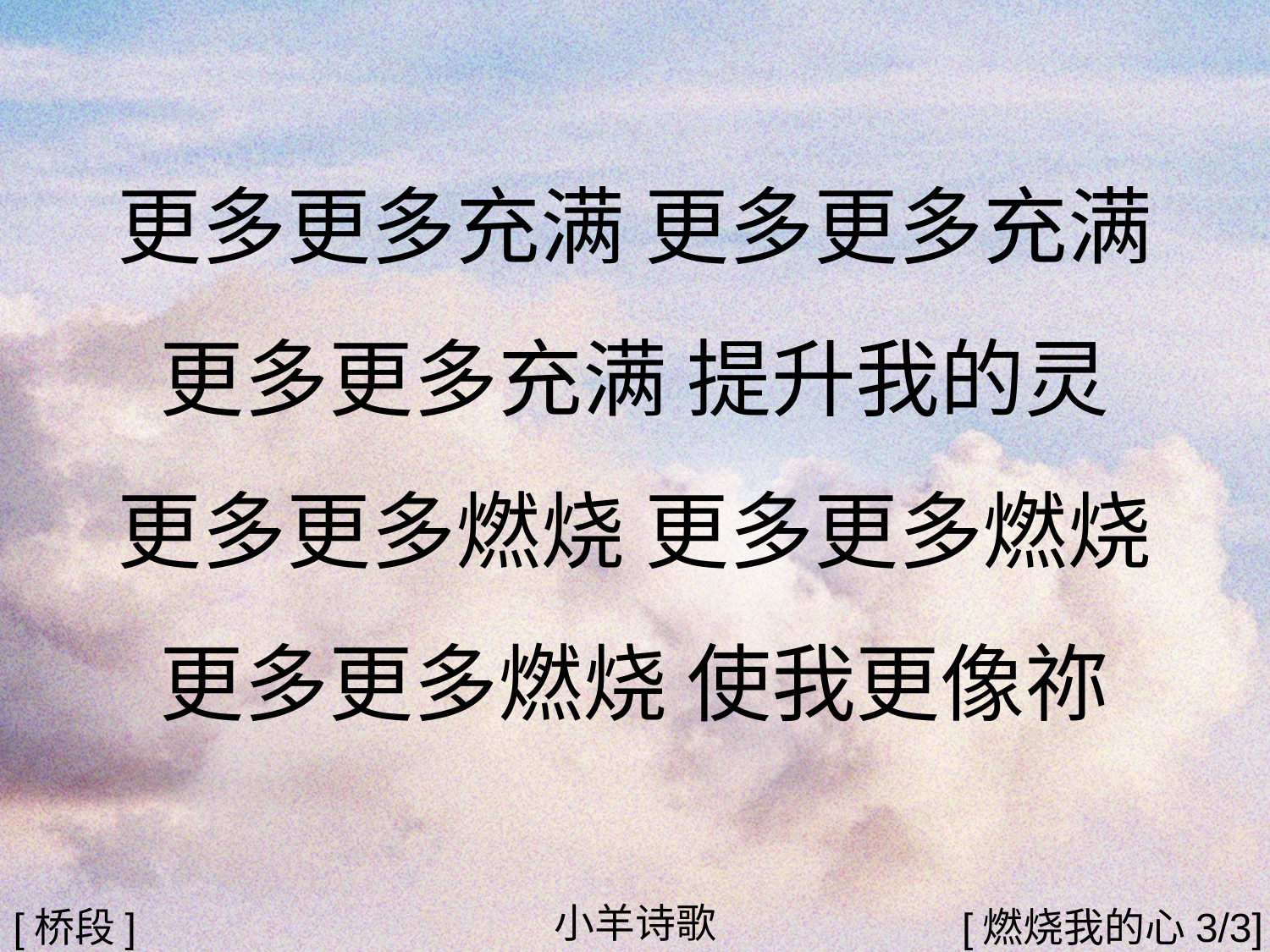

更多更多充满 更多更多充满
更多更多充满 提升我的灵
更多更多燃烧 更多更多燃烧
更多更多燃烧 使我更像祢
#

小羊诗歌
[桥段]
[燃烧我的心3/3]